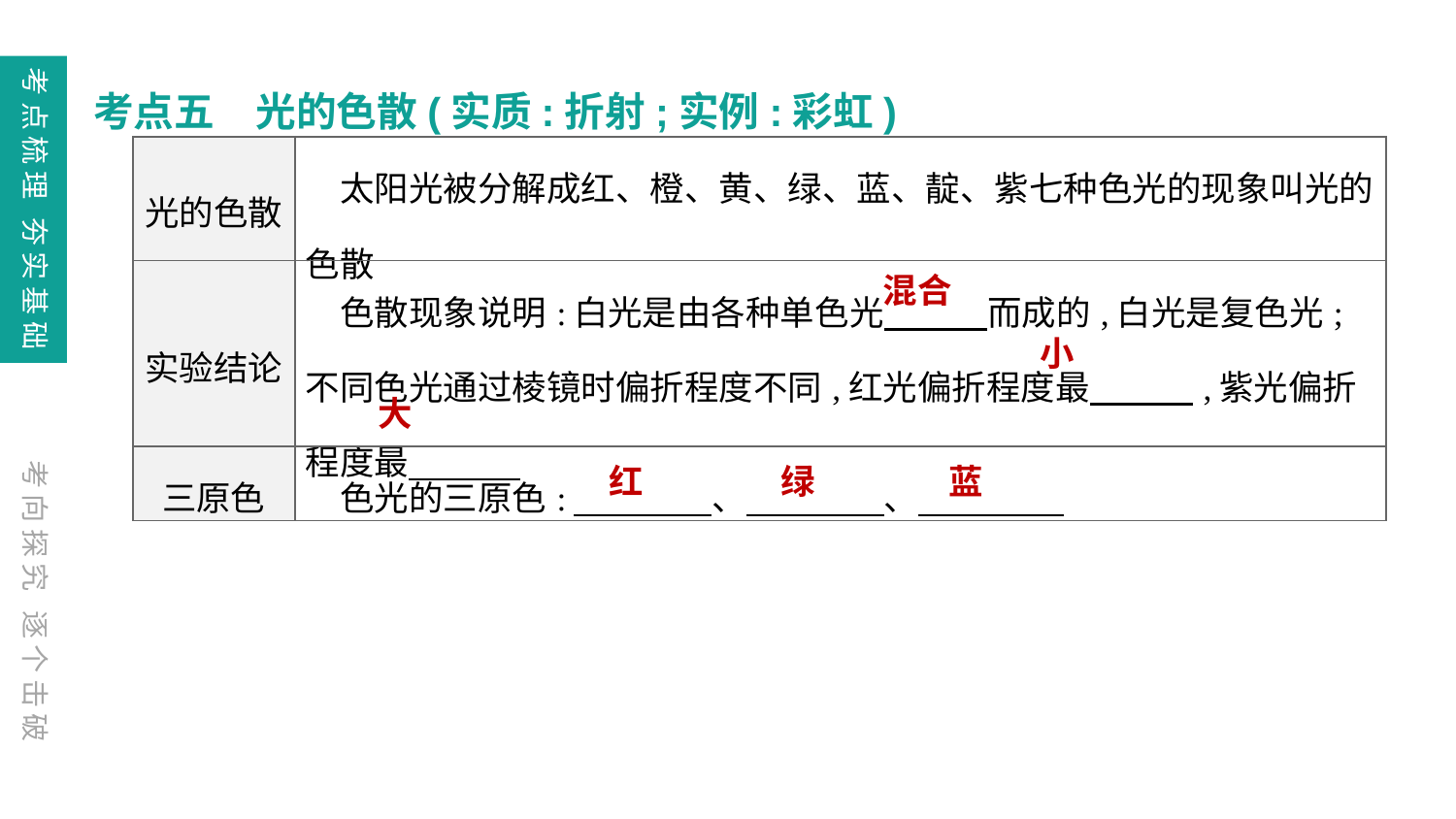

考点五　光的色散(实质:折射;实例:彩虹)
| 光的色散 | 太阳光被分解成红、橙、黄、绿、蓝、靛、紫七种色光的现象叫光的色散 |
| --- | --- |
| 实验结论 | 色散现象说明:白光是由各种单色光　　　而成的,白光是复色光;不同色光通过棱镜时偏折程度不同,红光偏折程度最　　　,紫光偏折程度最 |
| 三原色 | 色光的三原色:　　　　、　　　　、 |
混合
小
大
绿
红
蓝